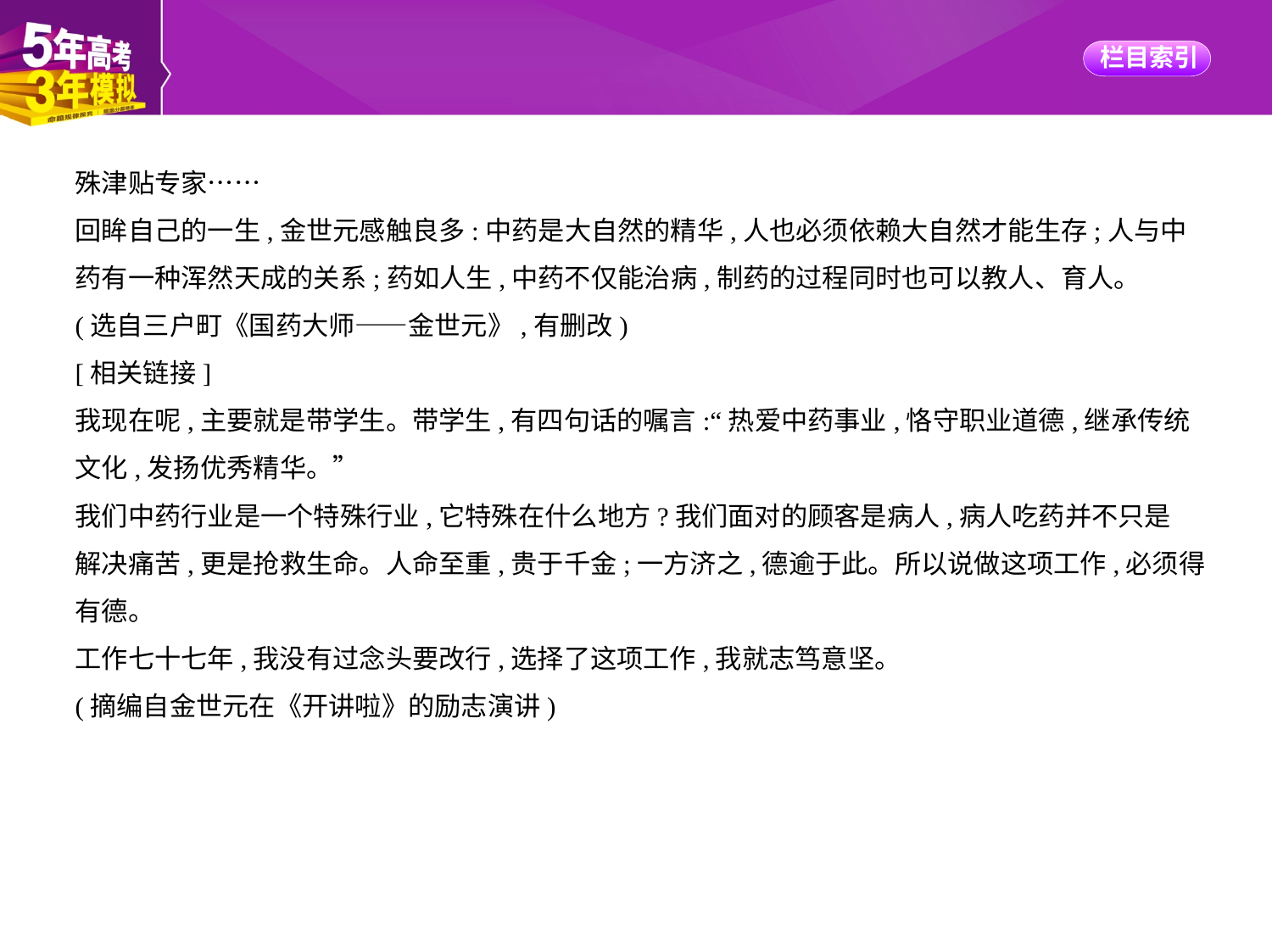

殊津贴专家……
回眸自己的一生,金世元感触良多:中药是大自然的精华,人也必须依赖大自然才能生存;人与中
药有一种浑然天成的关系;药如人生,中药不仅能治病,制药的过程同时也可以教人、育人。
(选自三户町《国药大师——金世元》,有删改)
[相关链接]
我现在呢,主要就是带学生。带学生,有四句话的嘱言:“热爱中药事业,恪守职业道德,继承传统
文化,发扬优秀精华。”
我们中药行业是一个特殊行业,它特殊在什么地方?我们面对的顾客是病人,病人吃药并不只是
解决痛苦,更是抢救生命。人命至重,贵于千金;一方济之,德逾于此。所以说做这项工作,必须得
有德。
工作七十七年,我没有过念头要改行,选择了这项工作,我就志笃意坚。
(摘编自金世元在《开讲啦》的励志演讲)